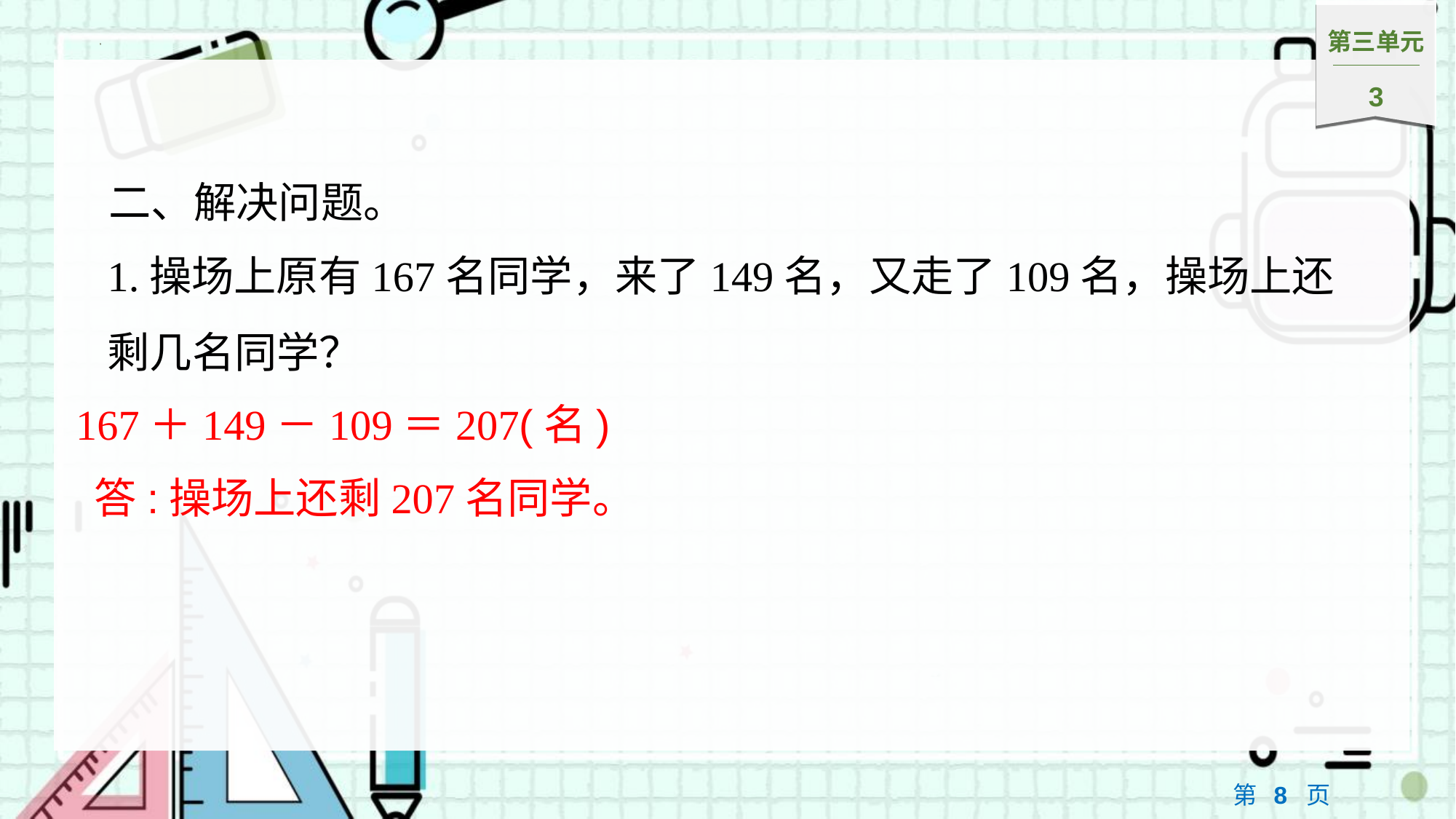

二、解决问题。
1.操场上原有167名同学，来了149名，又走了109名，操场上还剩几名同学？
167＋149－109＝207(名)
答:操场上还剩207名同学。